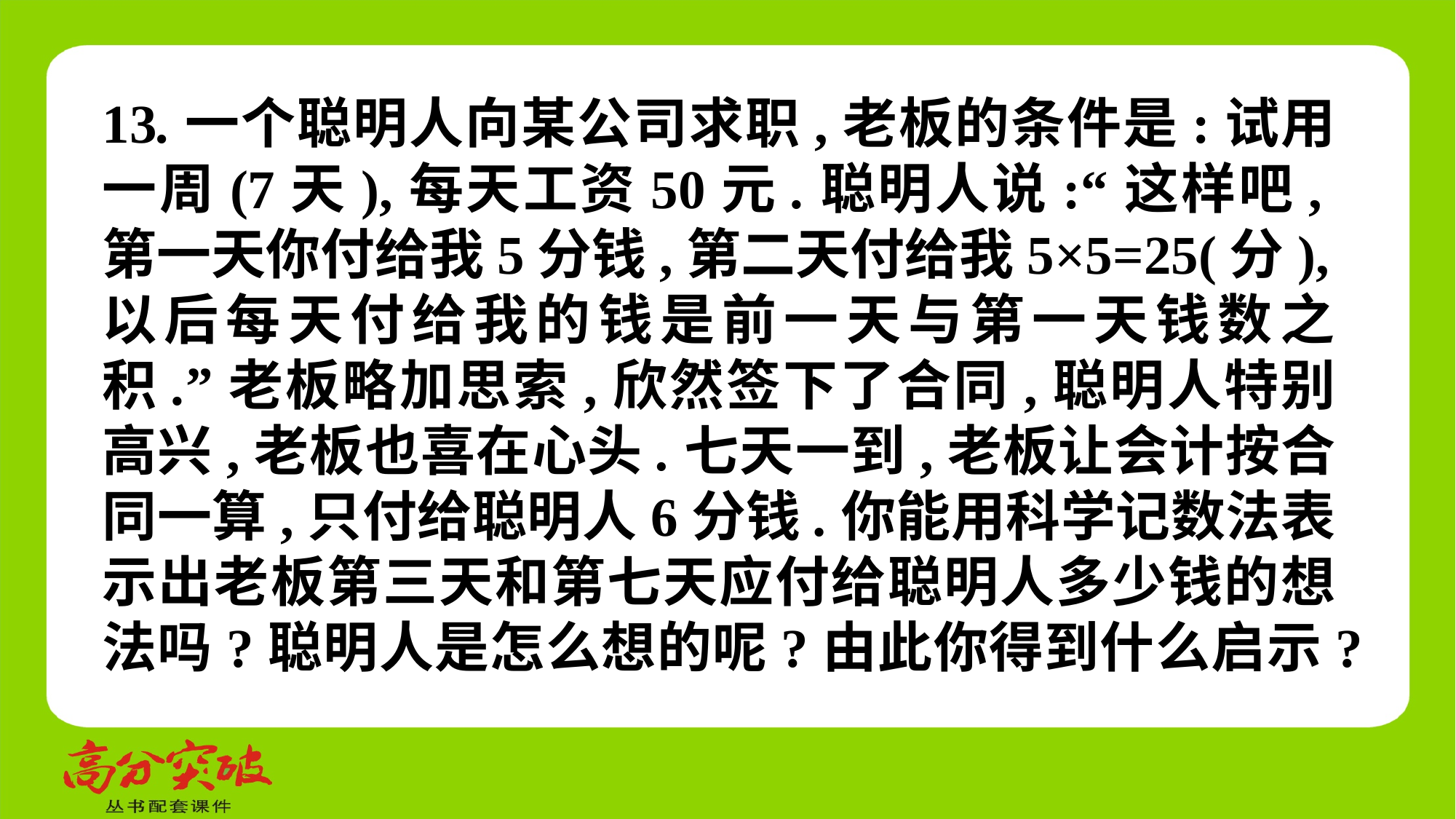

13.一个聪明人向某公司求职,老板的条件是:试用一周(7天),每天工资50元.聪明人说:“这样吧,第一天你付给我5分钱,第二天付给我5×5=25(分),以后每天付给我的钱是前一天与第一天钱数之积.”老板略加思索,欣然签下了合同,聪明人特别高兴,老板也喜在心头.七天一到,老板让会计按合同一算,只付给聪明人6分钱.你能用科学记数法表示出老板第三天和第七天应付给聪明人多少钱的想法吗?聪明人是怎么想的呢?由此你得到什么启示?